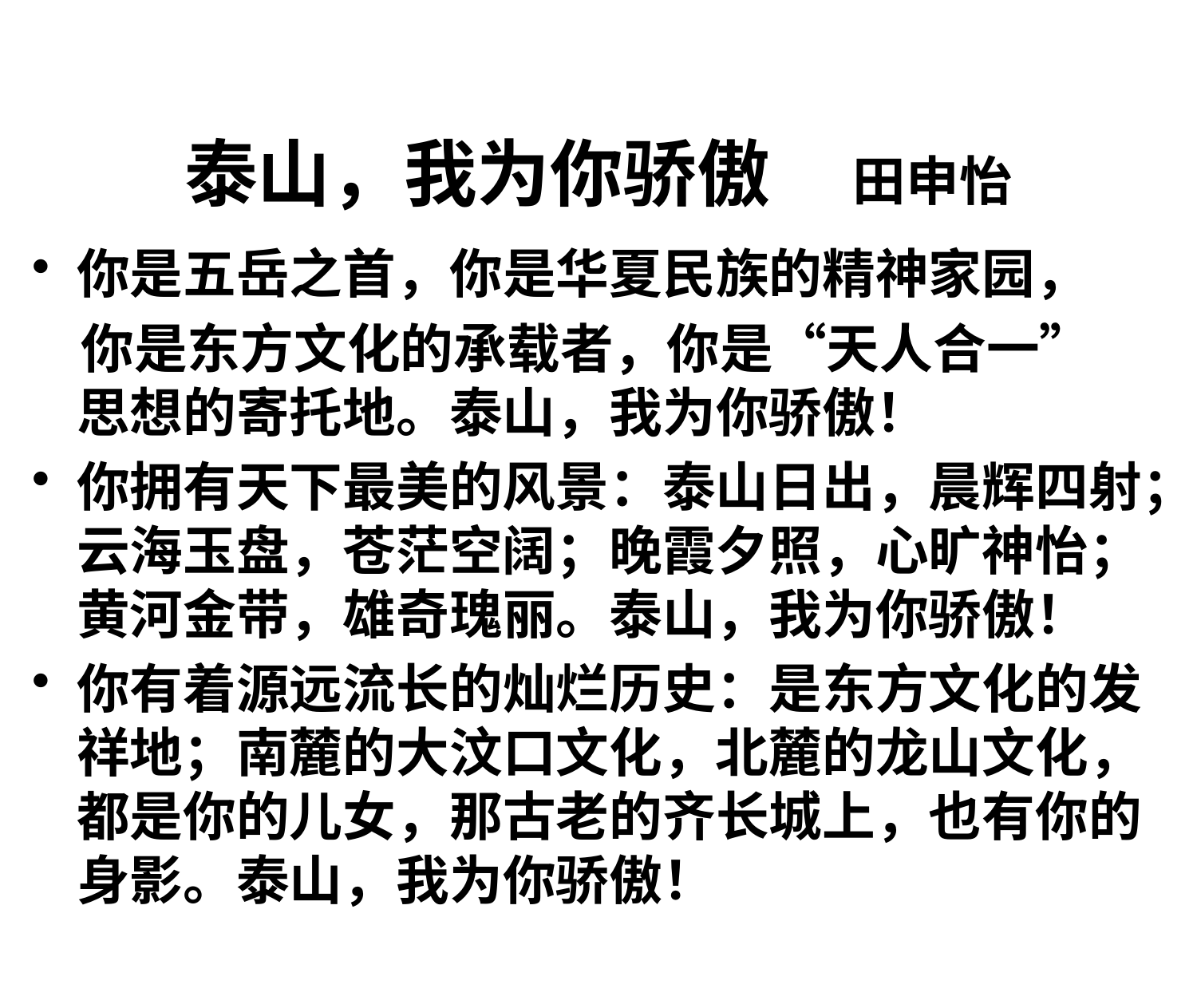

# 泰山，我为你骄傲     田申怡
你是五岳之首，你是华夏民族的精神家园，
   你是东方文化的承载者，你是“天人合一” 思想的寄托地。泰山，我为你骄傲！
你拥有天下最美的风景：泰山日出，晨辉四射；云海玉盘，苍茫空阔；晚霞夕照，心旷神怡；黄河金带，雄奇瑰丽。泰山，我为你骄傲！
你有着源远流长的灿烂历史：是东方文化的发祥地；南麓的大汶口文化，北麓的龙山文化，都是你的儿女，那古老的齐长城上，也有你的身影。泰山，我为你骄傲！